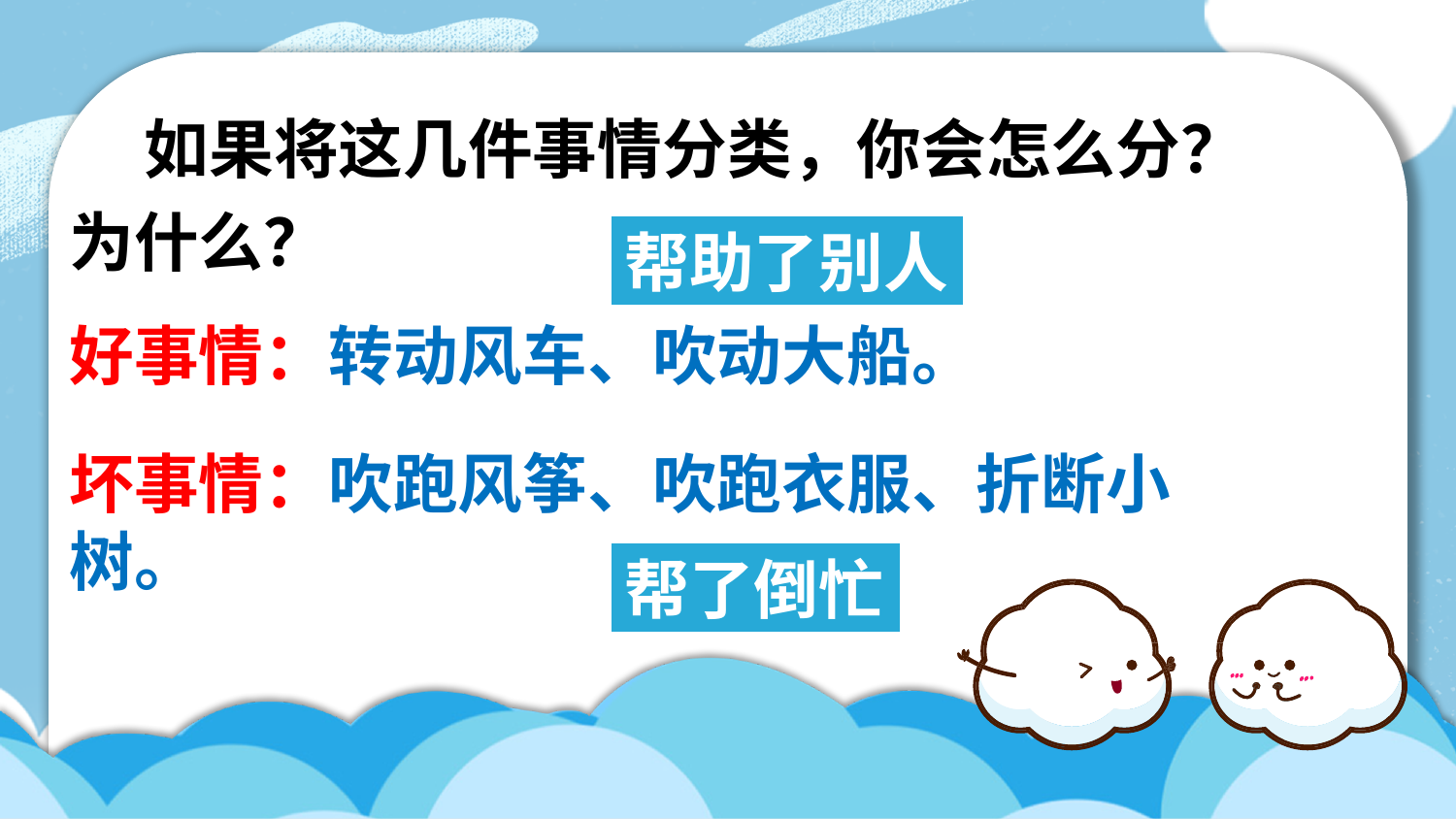

如果将这几件事情分类，你会怎么分？为什么？
帮助了别人
好事情：转动风车、吹动大船。
坏事情：吹跑风筝、吹跑衣服、折断小树。
帮了倒忙